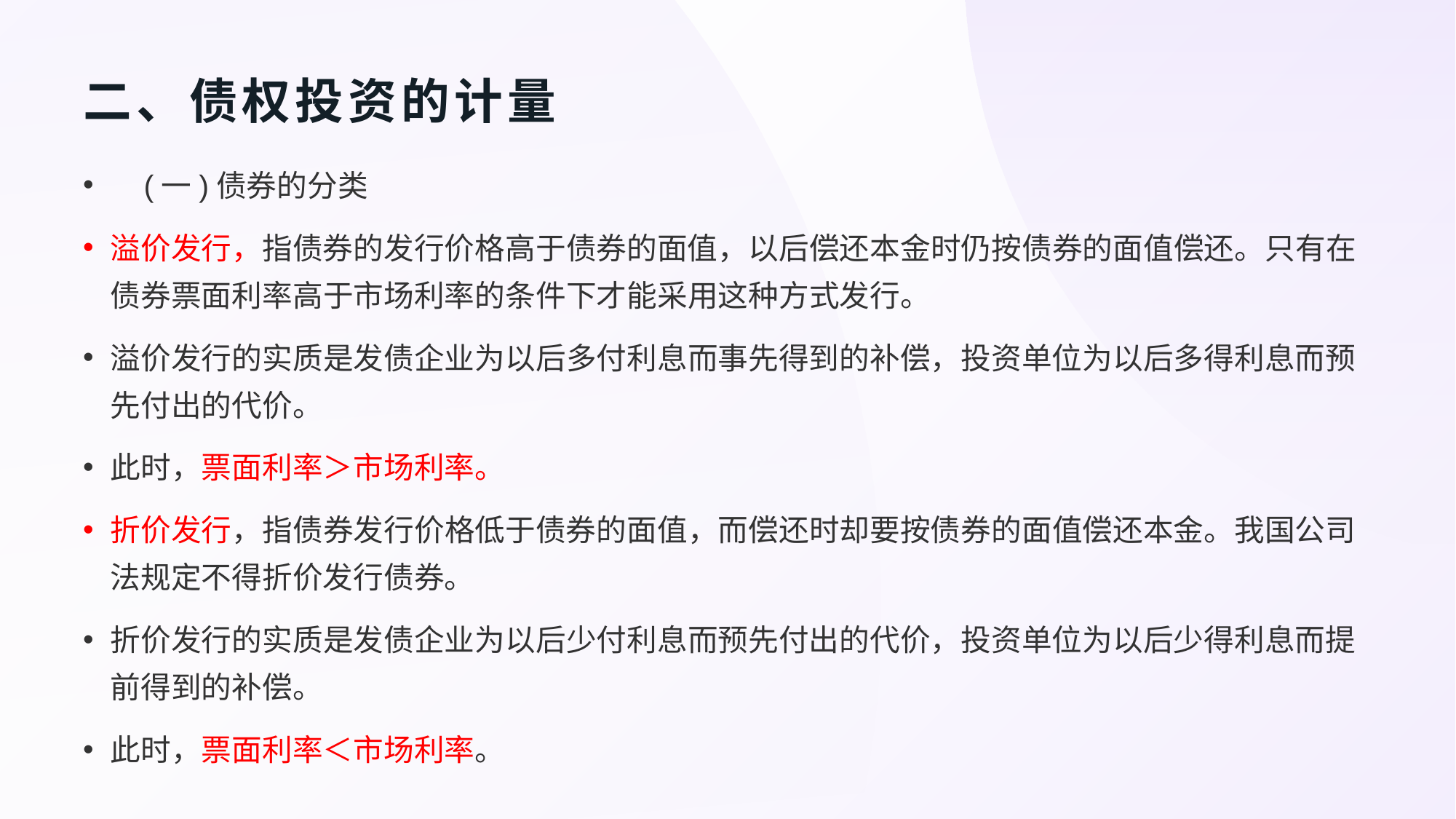

# 二、债权投资的计量
    (一)债券的分类
溢价发行，指债券的发行价格高于债券的面值，以后偿还本金时仍按债券的面值偿还。只有在债券票面利率高于市场利率的条件下才能采用这种方式发行。
溢价发行的实质是发债企业为以后多付利息而事先得到的补偿，投资单位为以后多得利息而预先付出的代价。
此时，票面利率＞市场利率。
折价发行，指债券发行价格低于债券的面值，而偿还时却要按债券的面值偿还本金。我国公司法规定不得折价发行债券。
折价发行的实质是发债企业为以后少付利息而预先付出的代价，投资单位为以后少得利息而提前得到的补偿。
此时，票面利率＜市场利率。